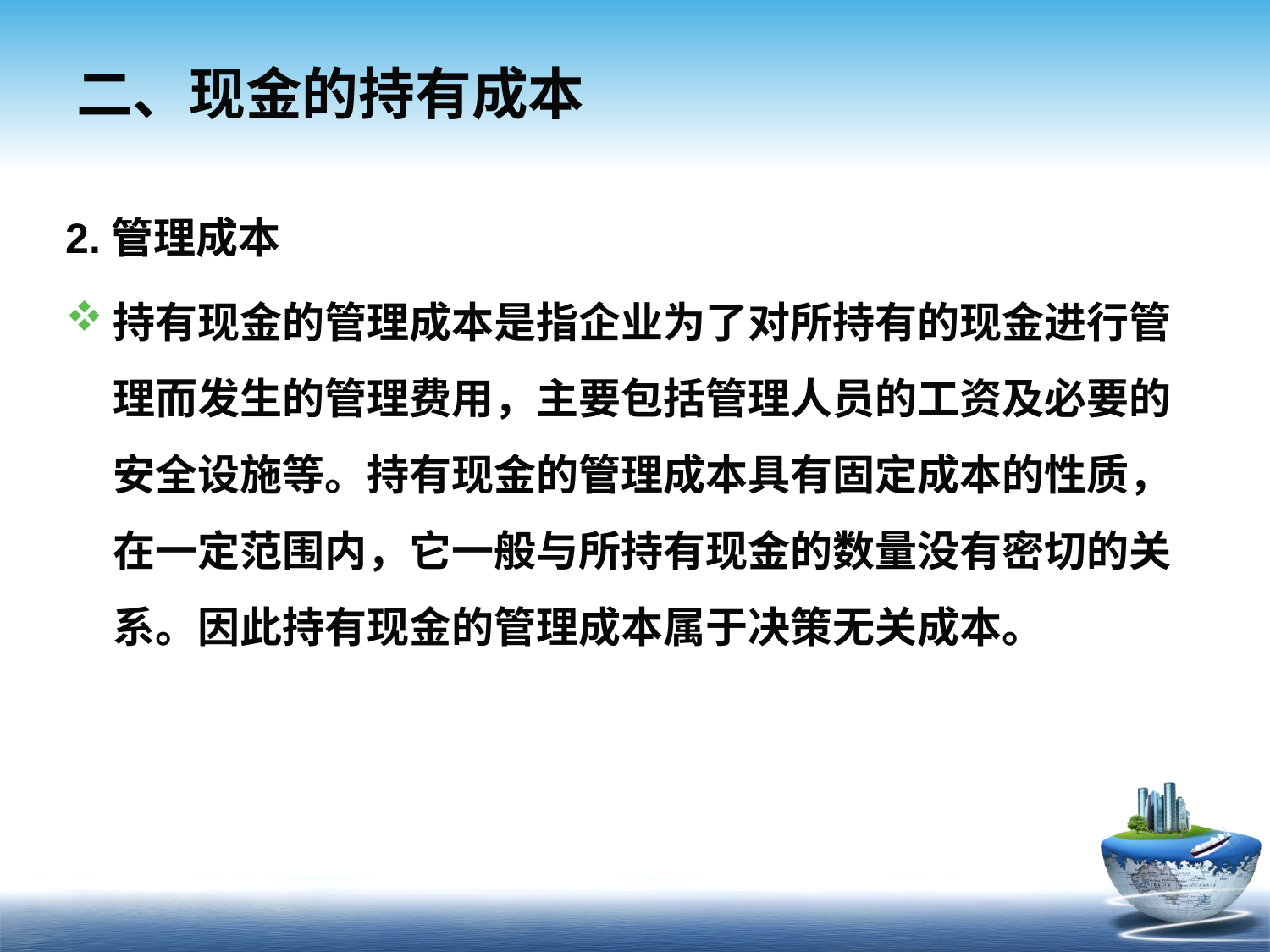

# 二、现金的持有成本
2.管理成本
持有现金的管理成本是指企业为了对所持有的现金进行管理而发生的管理费用，主要包括管理人员的工资及必要的安全设施等。持有现金的管理成本具有固定成本的性质，在一定范围内，它一般与所持有现金的数量没有密切的关系。因此持有现金的管理成本属于决策无关成本。